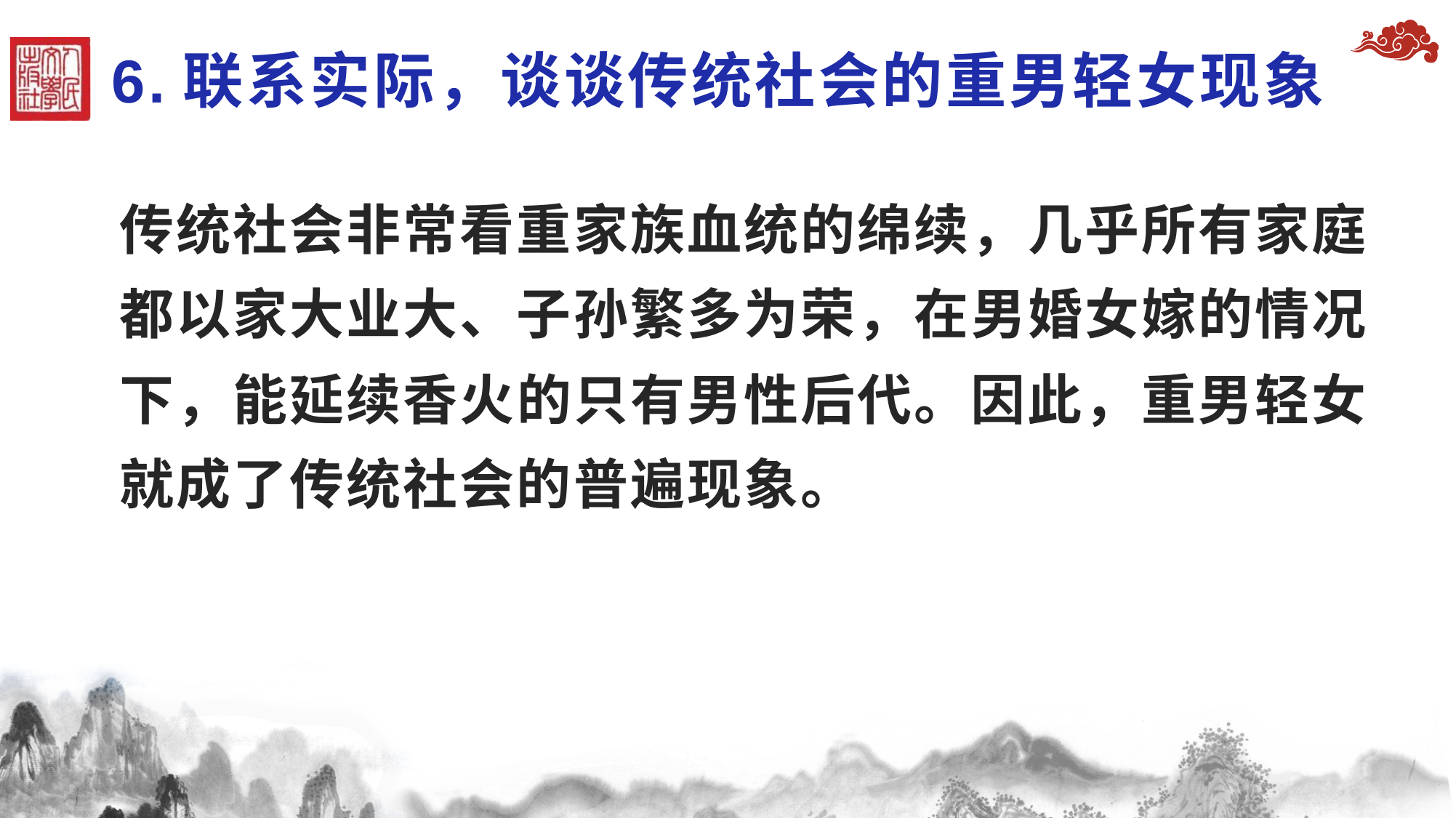

# 6.联系实际，谈谈传统社会的重男轻女现象
传统社会非常看重家族血统的绵续，几乎所有家庭都以家大业大、子孙繁多为荣，在男婚女嫁的情况下，能延续香火的只有男性后代。因此，重男轻女就成了传统社会的普遍现象。